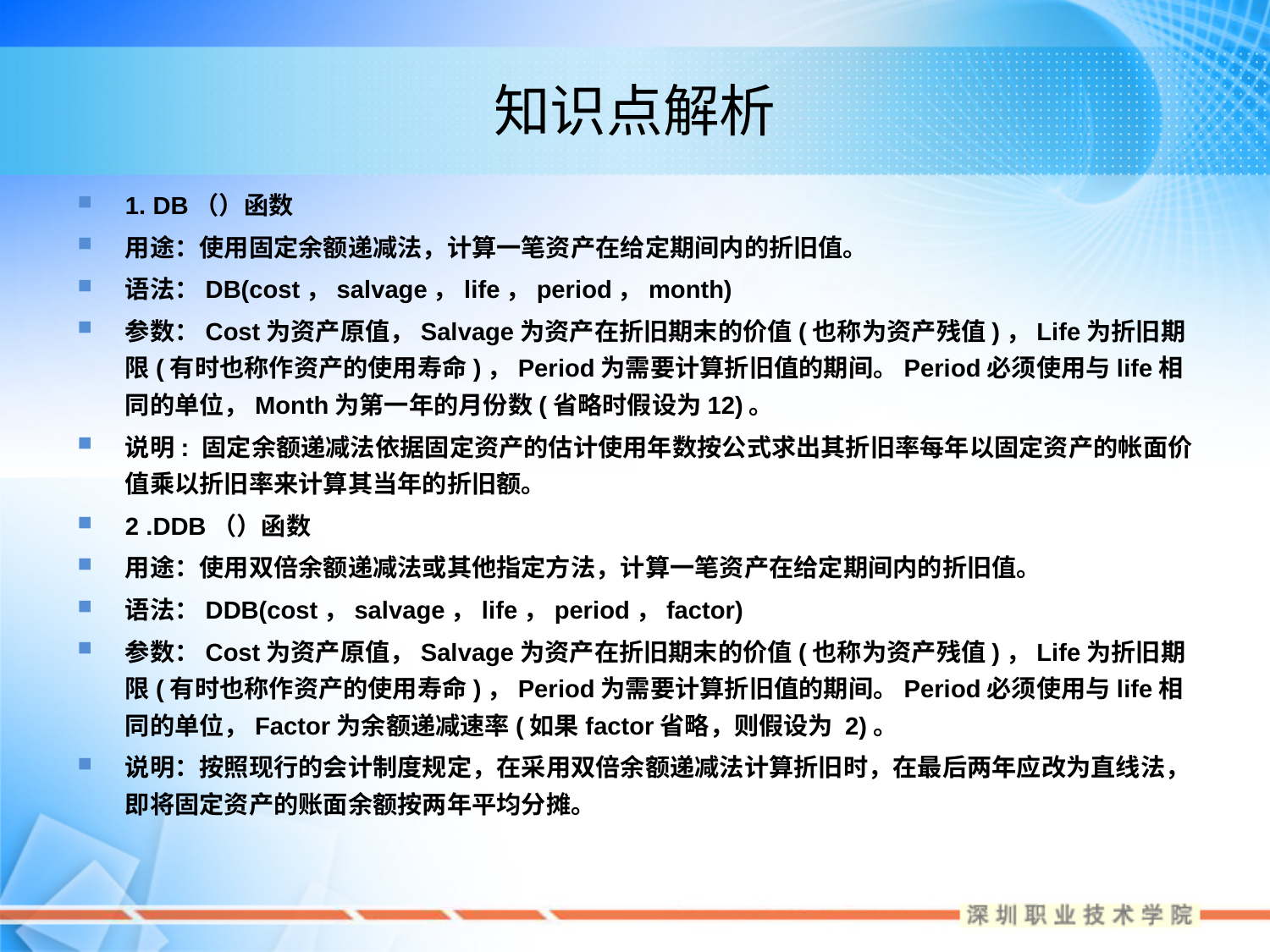

# 知识点解析
1. DB（）函数
用途：使用固定余额递减法，计算一笔资产在给定期间内的折旧值。
语法：DB(cost，salvage，life，period，month)
参数：Cost为资产原值，Salvage为资产在折旧期末的价值(也称为资产残值)，Life为折旧期限(有时也称作资产的使用寿命)，Period为需要计算折旧值的期间。Period必须使用与life相同的单位，Month为第一年的月份数(省略时假设为12)。
说明: 固定余额递减法依据固定资产的估计使用年数按公式求出其折旧率每年以固定资产的帐面价值乘以折旧率来计算其当年的折旧额。
2 .DDB（）函数
用途：使用双倍余额递减法或其他指定方法，计算一笔资产在给定期间内的折旧值。
语法：DDB(cost，salvage，life，period，factor)
参数：Cost为资产原值，Salvage为资产在折旧期末的价值(也称为资产残值)，Life为折旧期限(有时也称作资产的使用寿命)，Period为需要计算折旧值的期间。Period必须使用与life相同的单位，Factor为余额递减速率(如果factor省略，则假设为 2)。
说明：按照现行的会计制度规定，在采用双倍余额递减法计算折旧时，在最后两年应改为直线法，即将固定资产的账面余额按两年平均分摊。